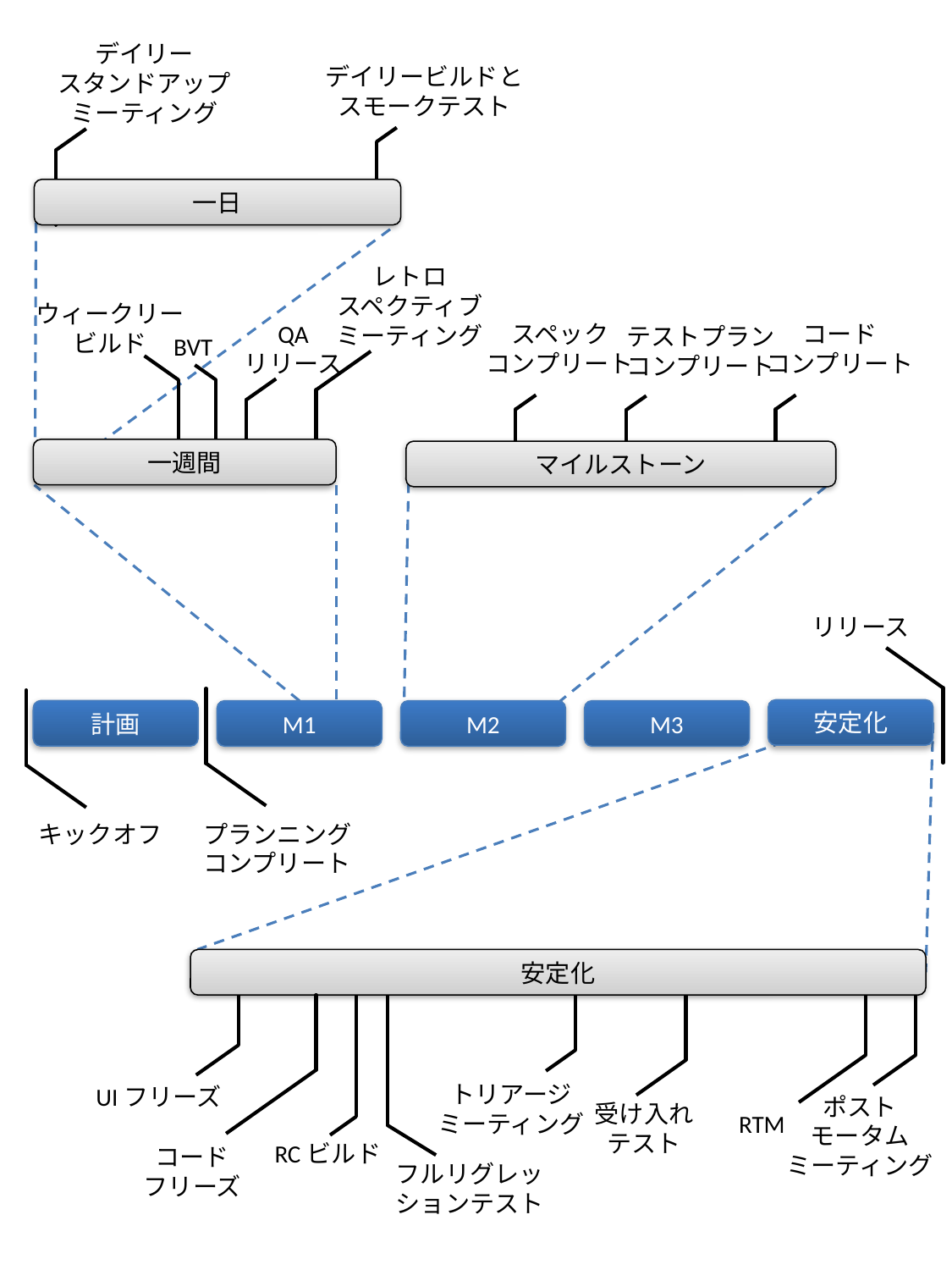

デイリー
スタンドアップ
ミーティング
デイリービルドと
スモークテスト

一日
レトロ
スペクティブ
ミーティング
ウィークリー
ビルド
QA
リリース
スペック
コンプリート
コード
コンプリート
テストプラン
コンプリート
BVT

一週間
マイルストーン
リリース

安定化
計画
M1
M2
M3
キックオフ
プランニング
コンプリート
安定化

トリアージ
ミーティング
UIフリーズ
ポスト
モータム
ミーティング
受け入れ
テスト
RTM
RCビルド
コード
フリーズ
フルリグレッ
ションテスト